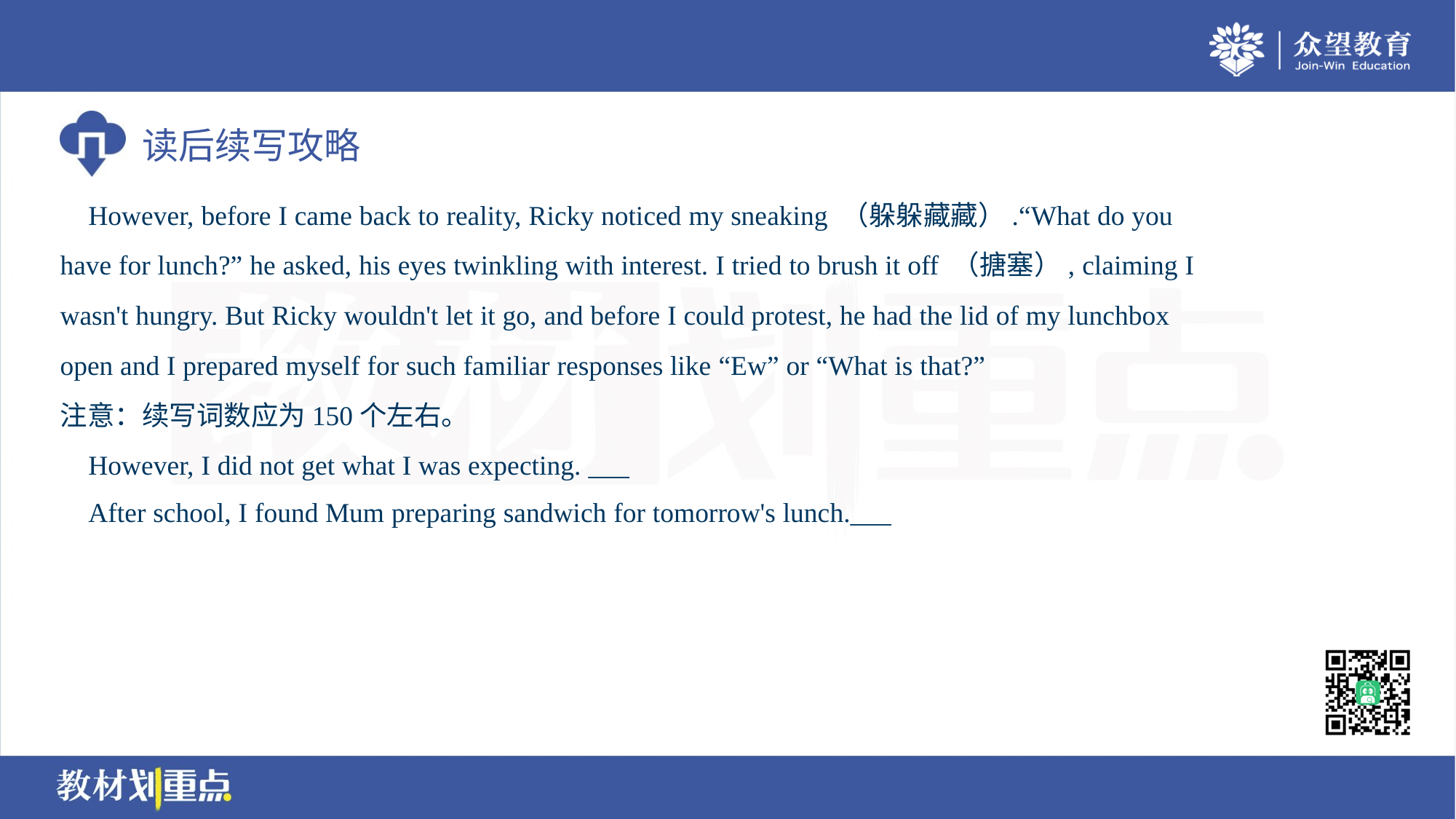

However, before I came back to reality, Ricky noticed my sneaking （躲躲藏藏）.“What do you
have for lunch?” he asked, his eyes twinkling with interest. I tried to brush it off （搪塞）, claiming I
wasn't hungry. But Ricky wouldn't let it go, and before I could protest, he had the lid of my lunchbox
open and I prepared myself for such familiar responses like “Ew” or “What is that?”
注意：续写词数应为150个左右。
    However, I did not get what I was expecting. ___
    After school, I found Mum preparing sandwich for tomorrow's lunch.___